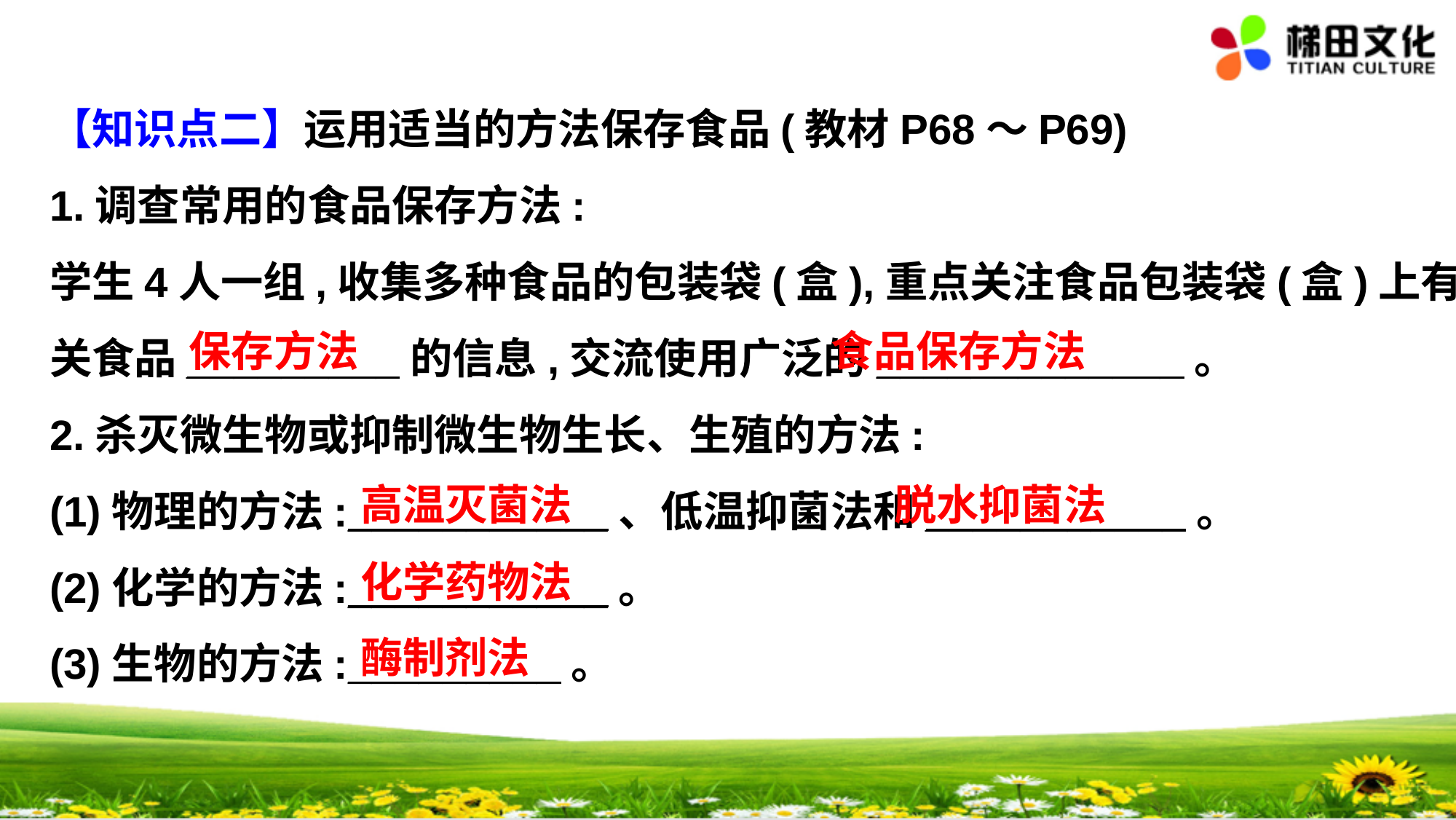

【知识点二】运用适当的方法保存食品(教材P68～P69)
1.调查常用的食品保存方法:
学生4人一组,收集多种食品的包装袋(盒),重点关注食品包装袋(盒)上有
关食品_________的信息,交流使用广泛的_____________。
2.杀灭微生物或抑制微生物生长、生殖的方法:
(1)物理的方法:___________、低温抑菌法和___________。
(2)化学的方法:___________。
(3)生物的方法:_________。
保存方法
食品保存方法
高温灭菌法
脱水抑菌法
化学药物法
酶制剂法